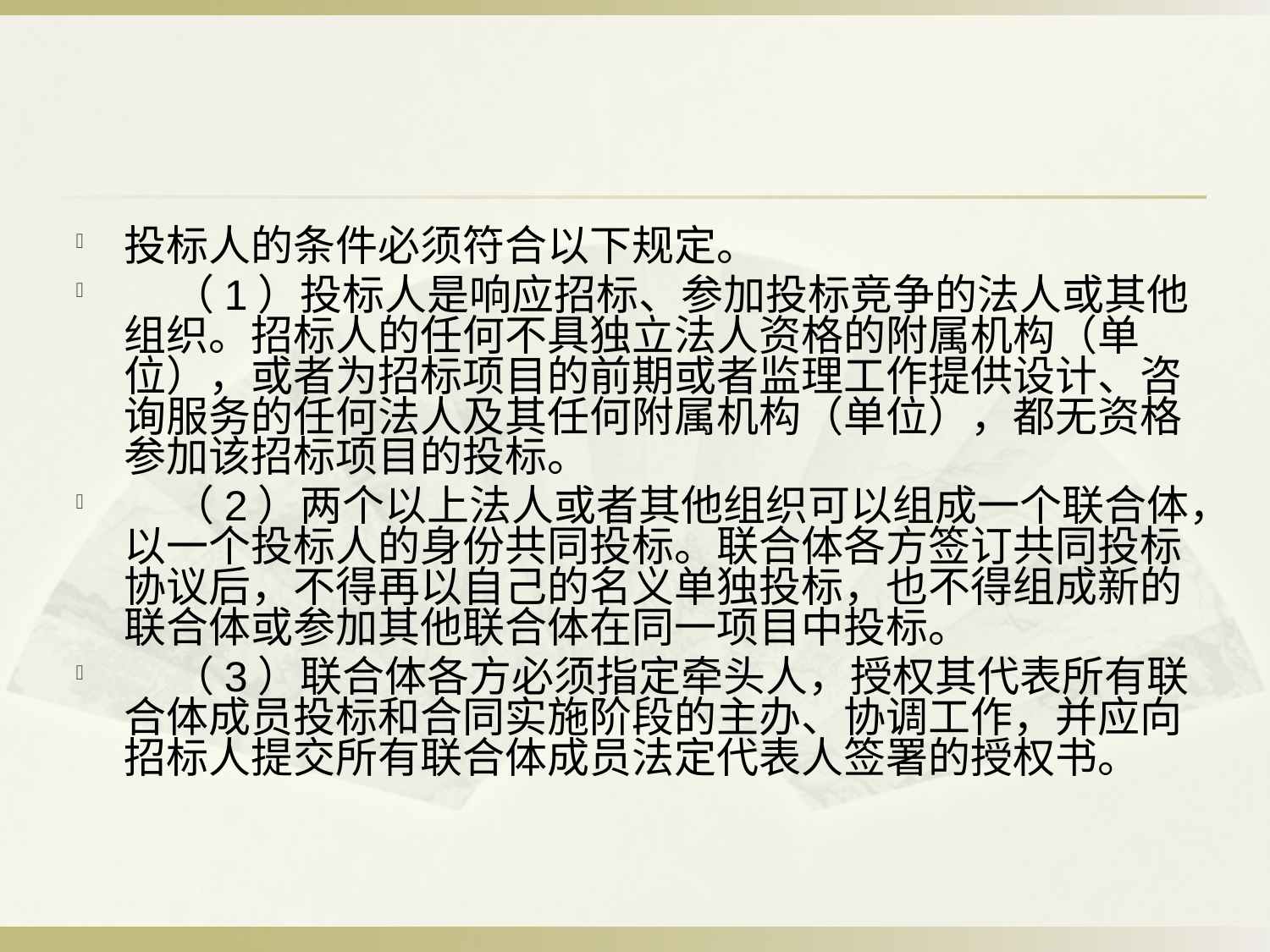

#
投标人的条件必须符合以下规定。
    （1）投标人是响应招标、参加投标竞争的法人或其他组织。招标人的任何不具独立法人资格的附属机构（单位），或者为招标项目的前期或者监理工作提供设计、咨询服务的任何法人及其任何附属机构（单位），都无资格参加该招标项目的投标。
    （2）两个以上法人或者其他组织可以组成一个联合体，以一个投标人的身份共同投标。联合体各方签订共同投标协议后，不得再以自己的名义单独投标，也不得组成新的联合体或参加其他联合体在同一项目中投标。
    （3）联合体各方必须指定牵头人，授权其代表所有联合体成员投标和合同实施阶段的主办、协调工作，并应向招标人提交所有联合体成员法定代表人签署的授权书。